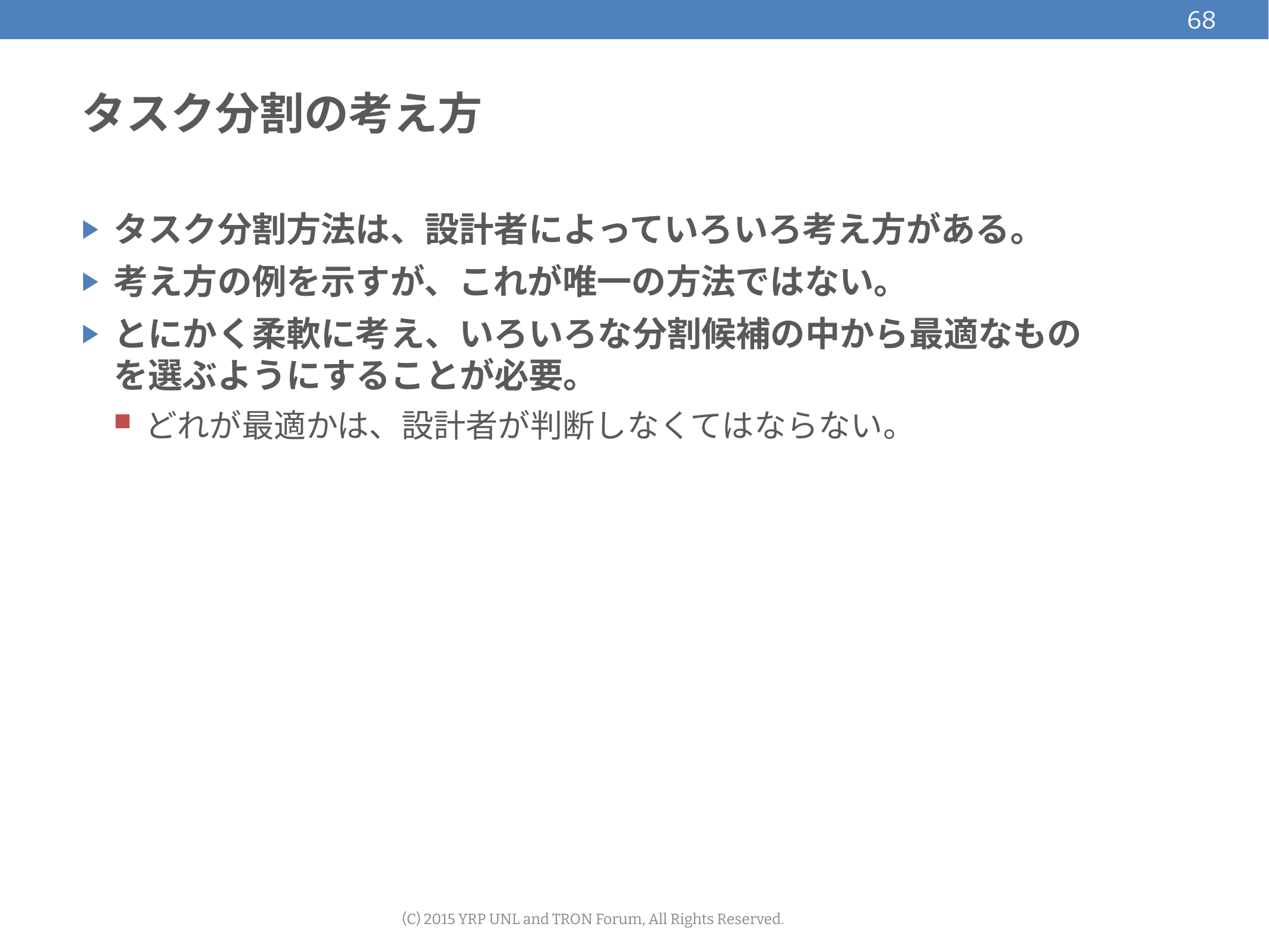

68
# タスク分割の考え方
タスク分割方法は、設計者によっていろいろ考え方がある。
考え方の例を示すが、これが唯一の方法ではない。
とにかく柔軟に考え、いろいろな分割候補の中から最適なものを選ぶようにすることが必要。
どれが最適かは、設計者が判断しなくてはならない。
(C) 2015 YRP UNL and TRON Forum, All Rights Reserved.